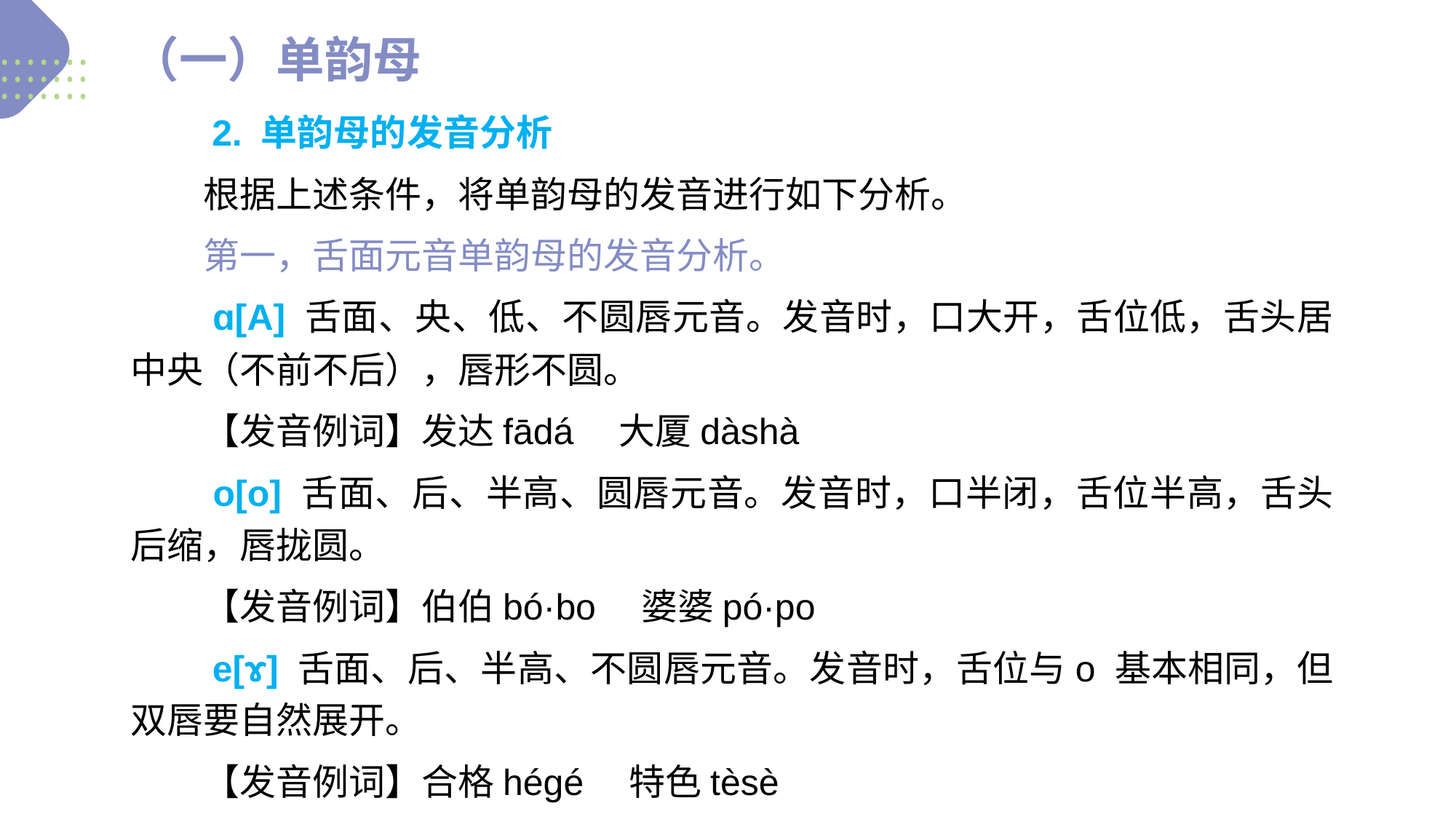

（一）单韵母

　　2. 单韵母的发音分析
　　根据上述条件，将单韵母的发音进行如下分析。
　　第一，舌面元音单韵母的发音分析。
　　ɑ[A] 舌面、央、低、不圆唇元音。发音时，口大开，舌位低，舌头居中央（不前不后），唇形不圆。
　　【发音例词】发达fādá　大厦dàshà
　　o[o] 舌面、后、半高、圆唇元音。发音时，口半闭，舌位半高，舌头后缩，唇拢圆。
　　【发音例词】伯伯bó·bo　婆婆pó·po
　　e[ɤ] 舌面、后、半高、不圆唇元音。发音时，舌位与o 基本相同，但双唇要自然展开。
　　【发音例词】合格héɡé　特色tèsè